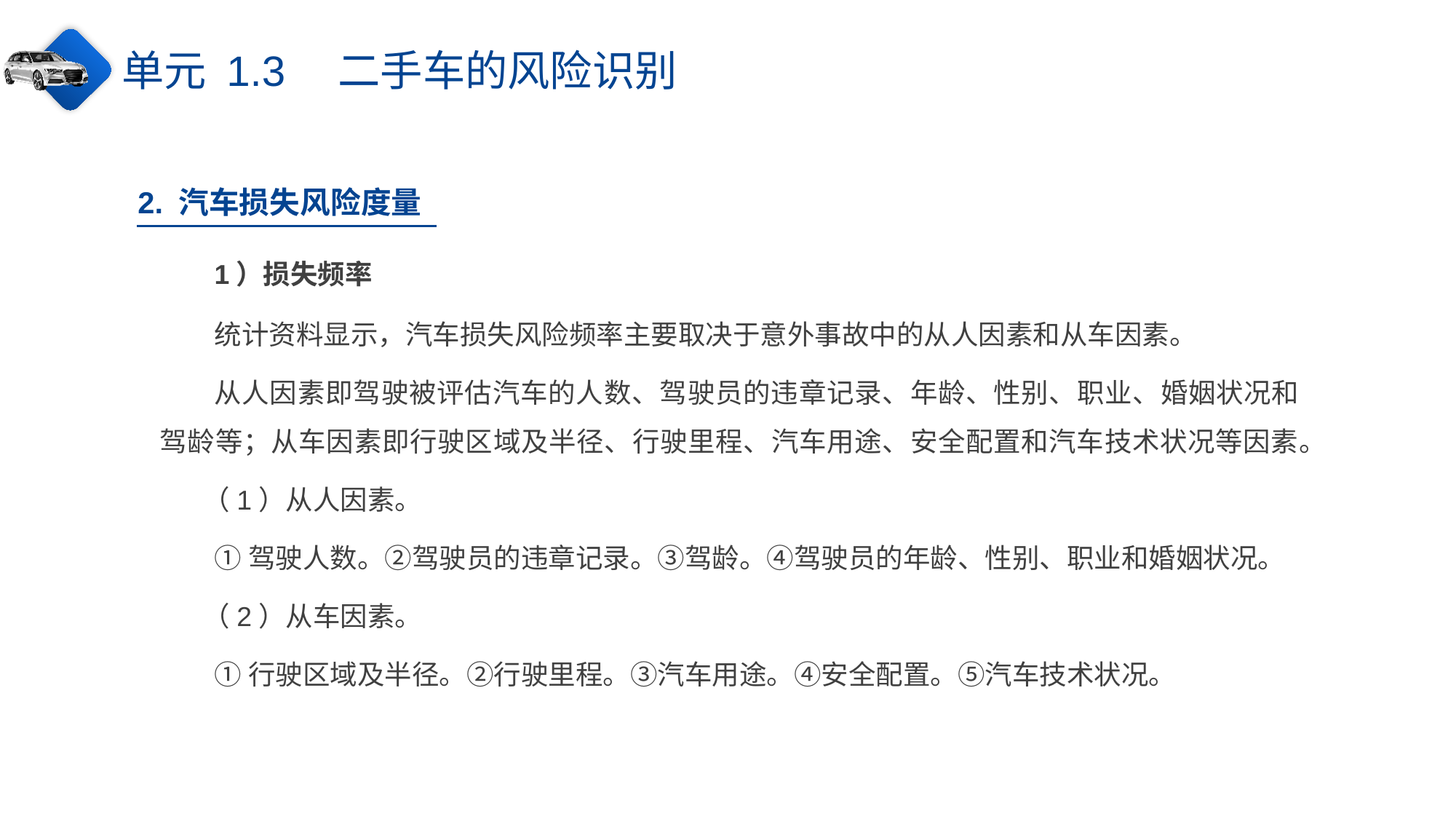

单元 1.3　二手车的风险识别
2. 汽车损失风险度量
1）损失频率
统计资料显示，汽车损失风险频率主要取决于意外事故中的从人因素和从车因素。
从人因素即驾驶被评估汽车的人数、驾驶员的违章记录、年龄、性别、职业、婚姻状况和驾龄等；从车因素即行驶区域及半径、行驶里程、汽车用途、安全配置和汽车技术状况等因素。
（1）从人因素。
①驾驶人数。②驾驶员的违章记录。③驾龄。④驾驶员的年龄、性别、职业和婚姻状况。
（2）从车因素。
①行驶区域及半径。②行驶里程。③汽车用途。④安全配置。⑤汽车技术状况。